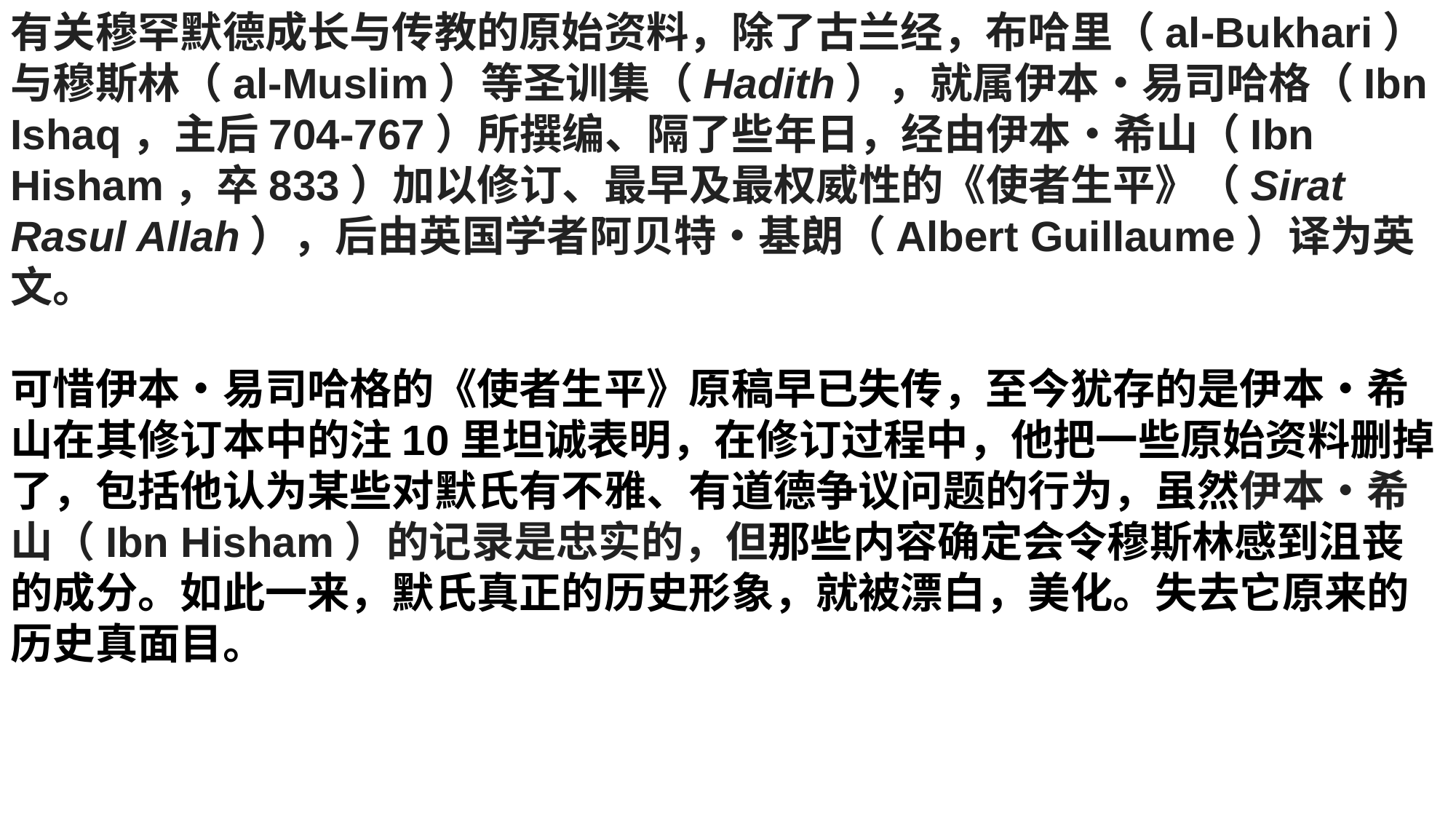

有关穆罕默德成长与传教的原始资料，除了古兰经，布哈里（al-Bukhari）与穆斯林（al-Muslim）等圣训集（Hadith），就属伊本‧易司哈格（Ibn Ishaq，主后704-767）所撰编、隔了些年日，经由伊本‧希山（Ibn Hisham，卒833）加以修订、最早及最权威性的《使者生平》（Sirat Rasul Allah），后由英国学者阿贝特‧基朗（Albert Guillaume）译为英文。

可惜伊本‧易司哈格的《使者生平》原稿早已失传，至今犹存的是伊本‧希山在其修订本中的注10里坦诚表明，在修订过程中，他把一些原始资料删掉了，包括他认为某些对默氏有不雅、有道德争议问题的行为，虽然伊本‧希山（Ibn Hisham）的记录是忠实的，但那些内容确定会令穆斯林感到沮丧的成分。如此一来，默氏真正的历史形象，就被漂白，美化。失去它原来的历史真面目。